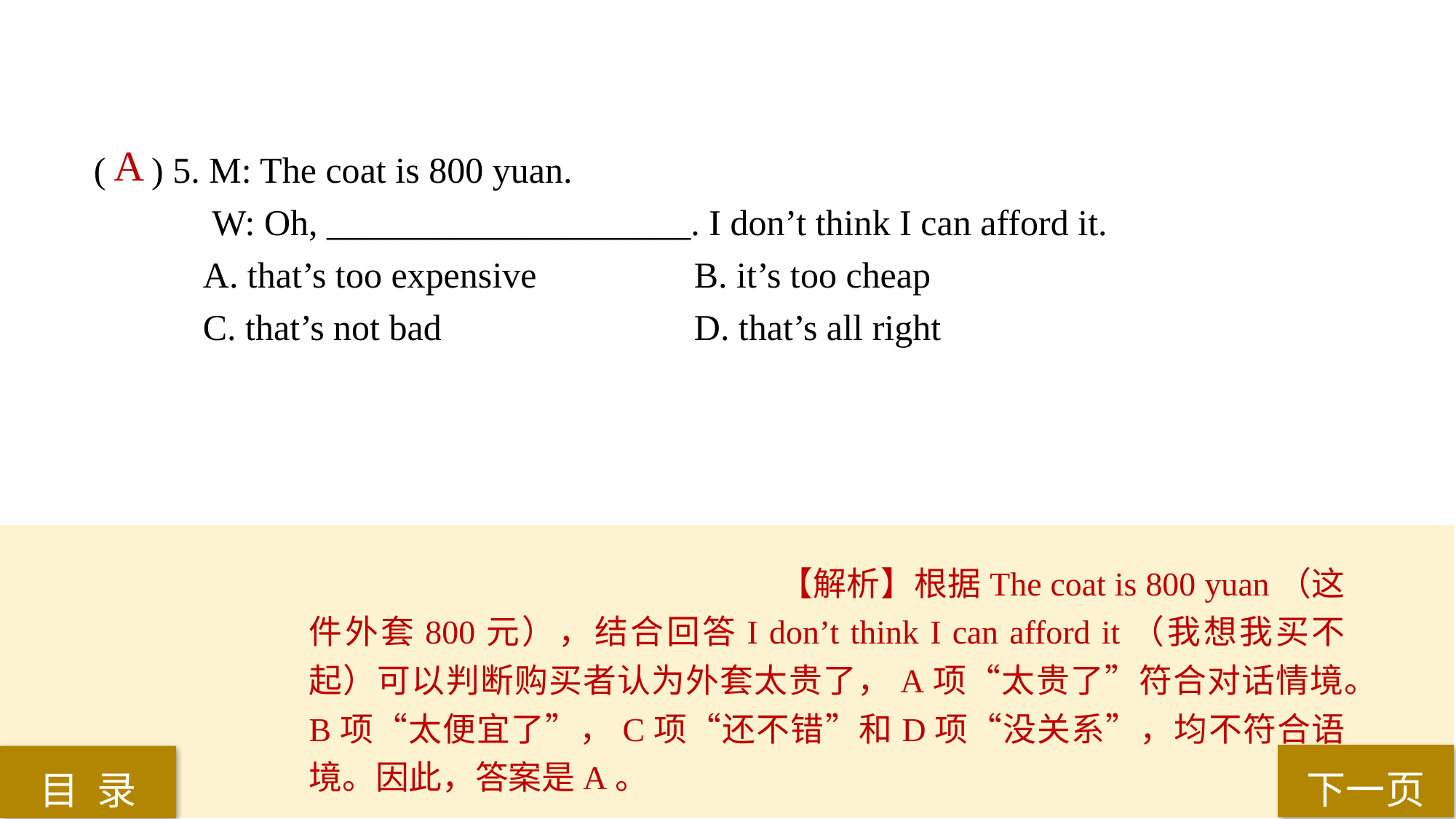

(     ) 5. M: The coat is 800 yuan.
       W: Oh, ____________________. I don’t think I can afford it.
A. that’s too expensive 		B. it’s too cheap
C. that’s not bad 			D. that’s all right
A
【解析】根据The coat is 800 yuan（这件外套800元），结合回答I don’t think I can afford it（我想我买不起）可以判断购买者认为外套太贵了，A项“太贵了”符合对话情境。B项“太便宜了”，C项“还不错”和D项“没关系”，均不符合语境。因此，答案是A。